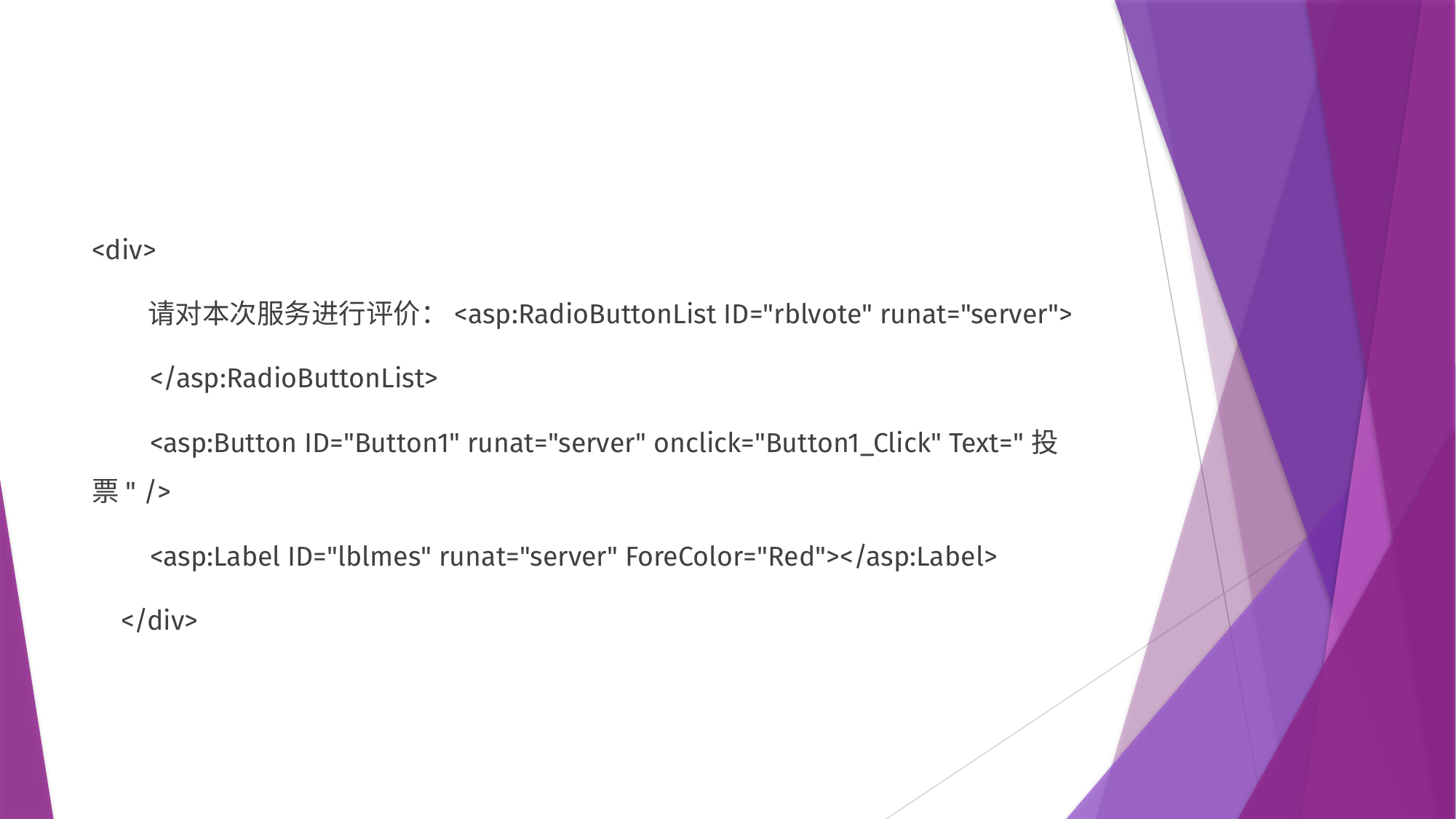

#
<div>
        请对本次服务进行评价：<asp:RadioButtonList ID="rblvote" runat="server">
        </asp:RadioButtonList>
        <asp:Button ID="Button1" runat="server" onclick="Button1_Click" Text="投票" />
        <asp:Label ID="lblmes" runat="server" ForeColor="Red"></asp:Label>
    </div>